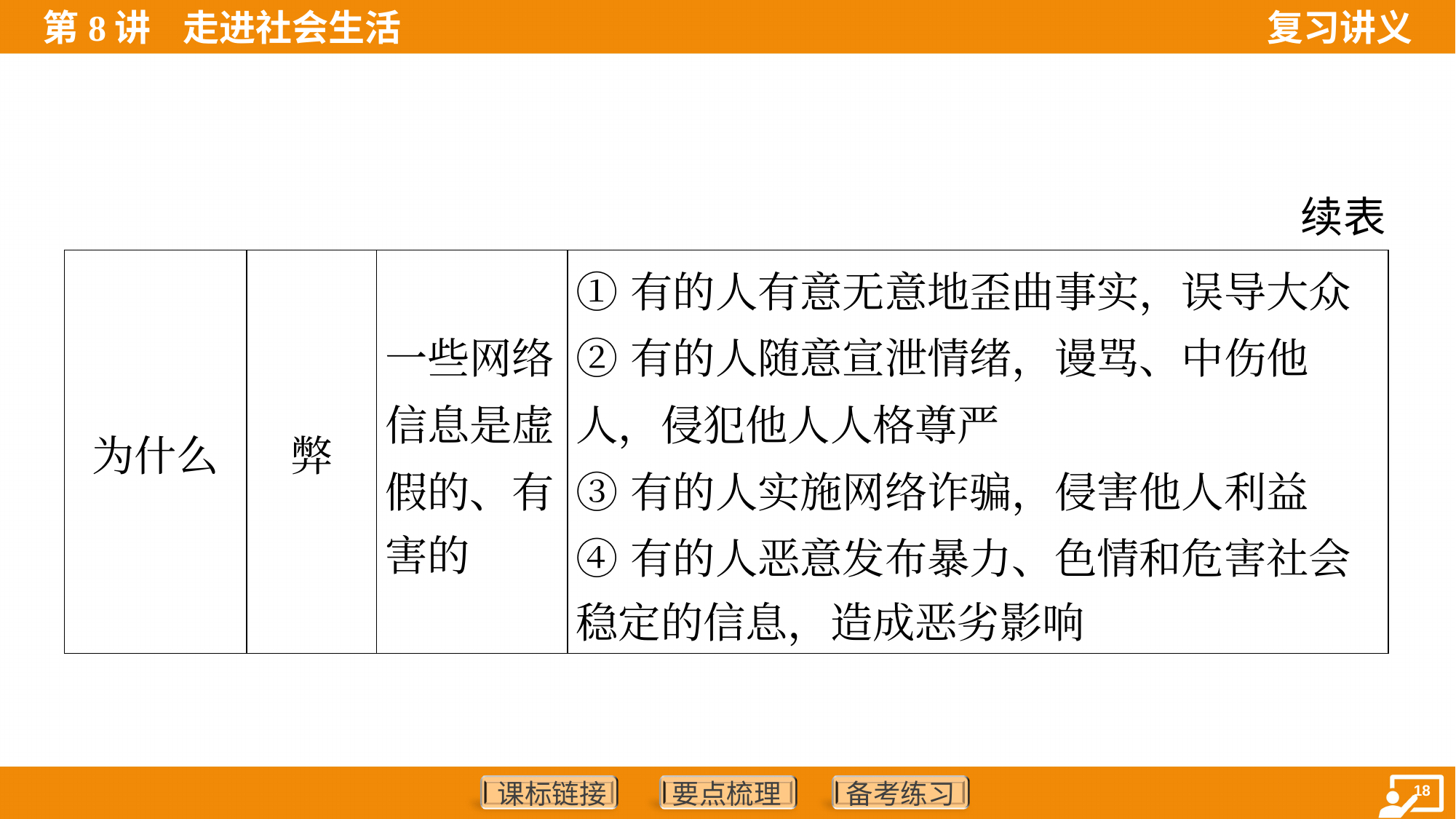

续表
| 为什么 | 弊 | 一些网络 信息是虚 假的、有 害的 | ①有的人有意无意地歪曲事实，误导大众 ②有的人随意宣泄情绪，谩骂、中伤他人，侵犯他人人格尊严 ③有的人实施网络诈骗，侵害他人利益 ④有的人恶意发布暴力、色情和危害社会 稳定的信息，造成恶劣影响 |
| --- | --- | --- | --- |